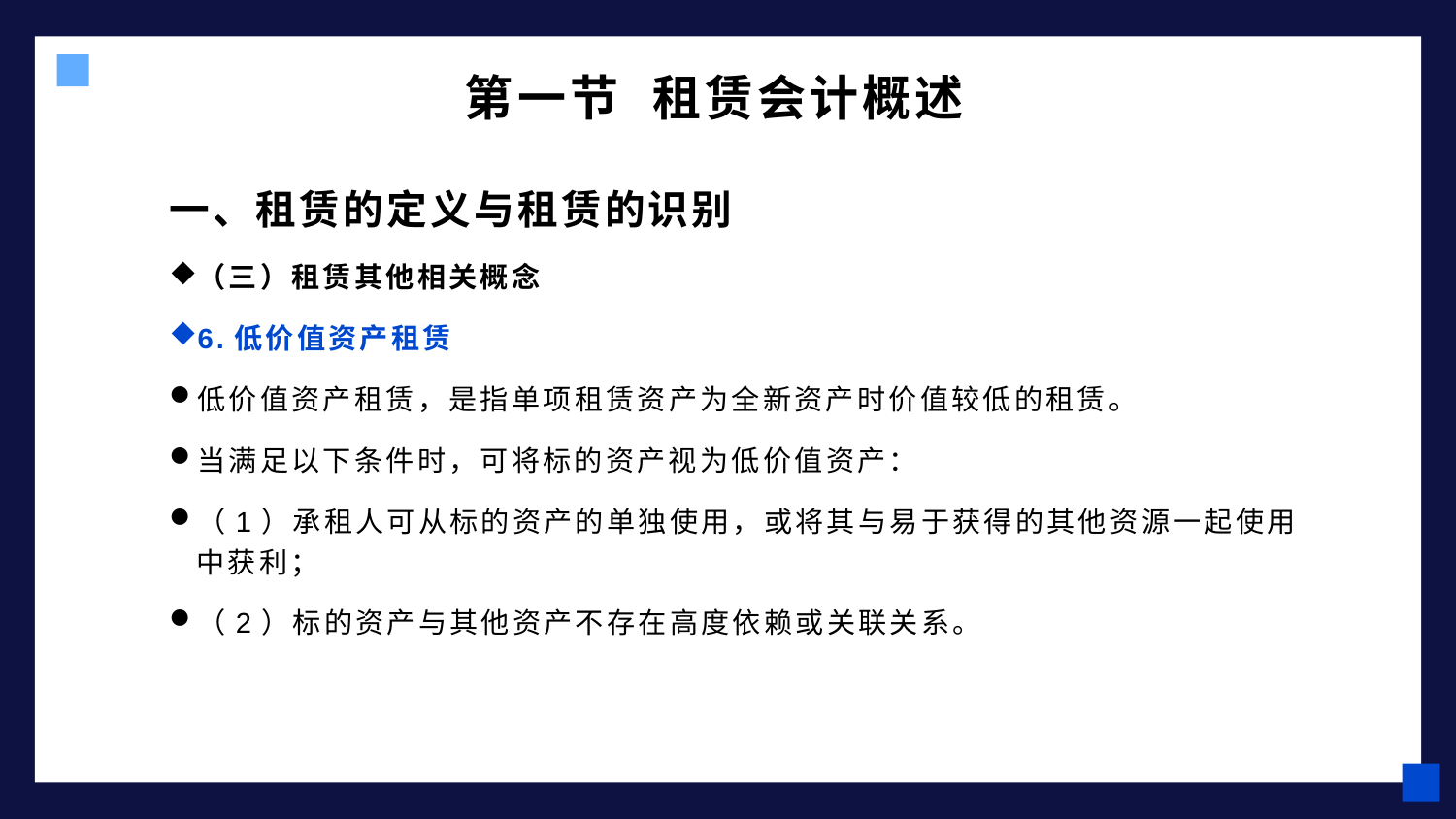

# 第一节  租赁会计概述
一、租赁的定义与租赁的识别
（三）租赁其他相关概念
6.低价值资产租赁
低价值资产租赁，是指单项租赁资产为全新资产时价值较低的租赁。
当满足以下条件时，可将标的资产视为低价值资产：
（1）承租人可从标的资产的单独使用，或将其与易于获得的其他资源一起使用中获利；
（2）标的资产与其他资产不存在高度依赖或关联关系。